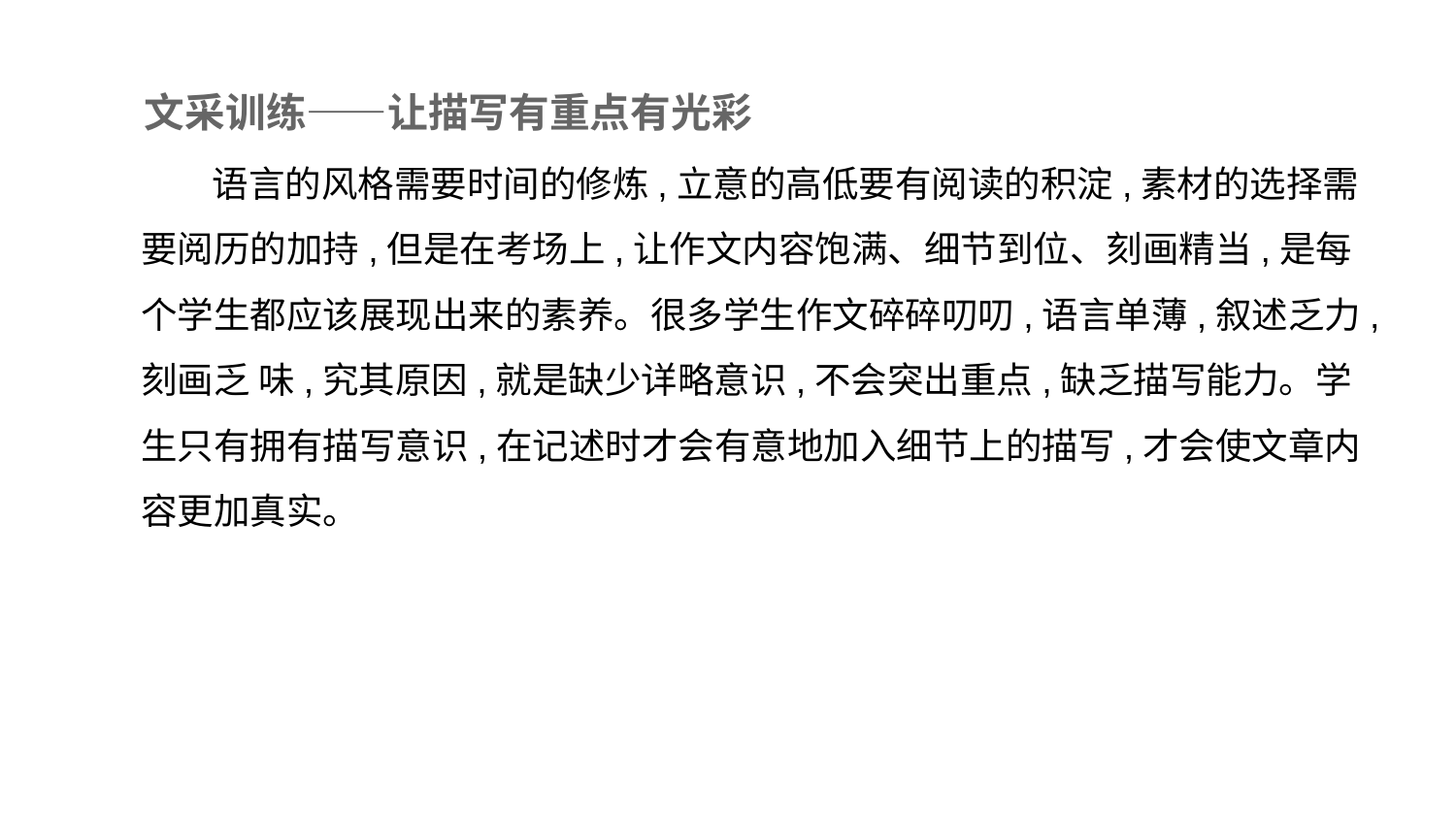

文采训练——让描写有重点有光彩
语言的风格需要时间的修炼,立意的高低要有阅读的积淀,素材的选择需要阅历的加持,但是在考场上,让作文内容饱满、细节到位、刻画精当,是每个学生都应该展现出来的素养。很多学生作文碎碎叨叨,语言单薄,叙述乏力,刻画乏 味,究其原因,就是缺少详略意识,不会突出重点,缺乏描写能力。学生只有拥有描写意识,在记述时才会有意地加入细节上的描写,才会使文章内容更加真实。